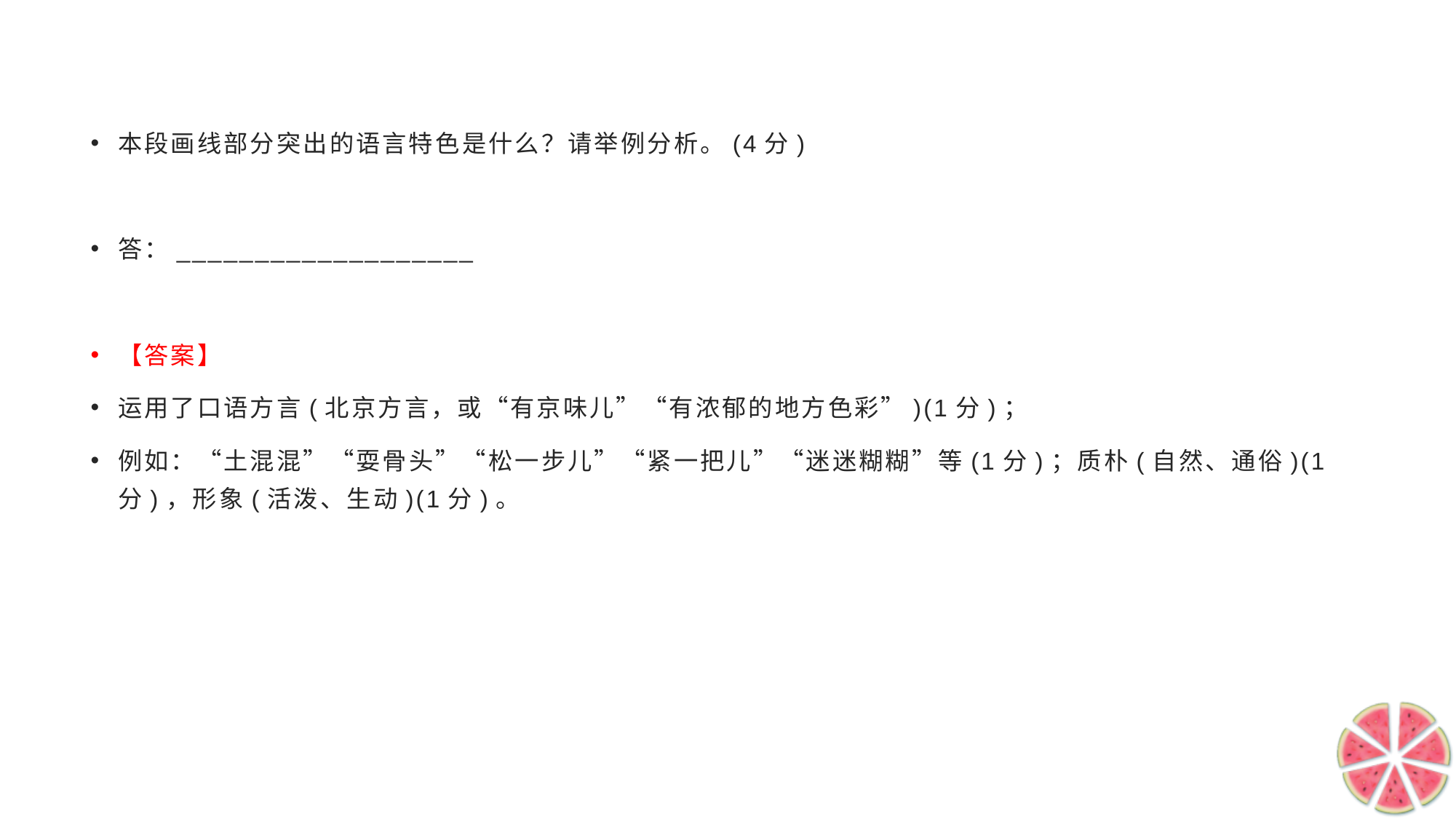

#
本段画线部分突出的语言特色是什么？请举例分析。(4分)

答：___________________

【答案】
运用了口语方言(北京方言，或“有京味儿”“有浓郁的地方色彩”)(1分)；
例如：“土混混”“耍骨头”“松一步儿”“紧一把儿”“迷迷糊糊”等(1分)；质朴(自然、通俗)(1分)，形象(活泼、生动)(1分)。